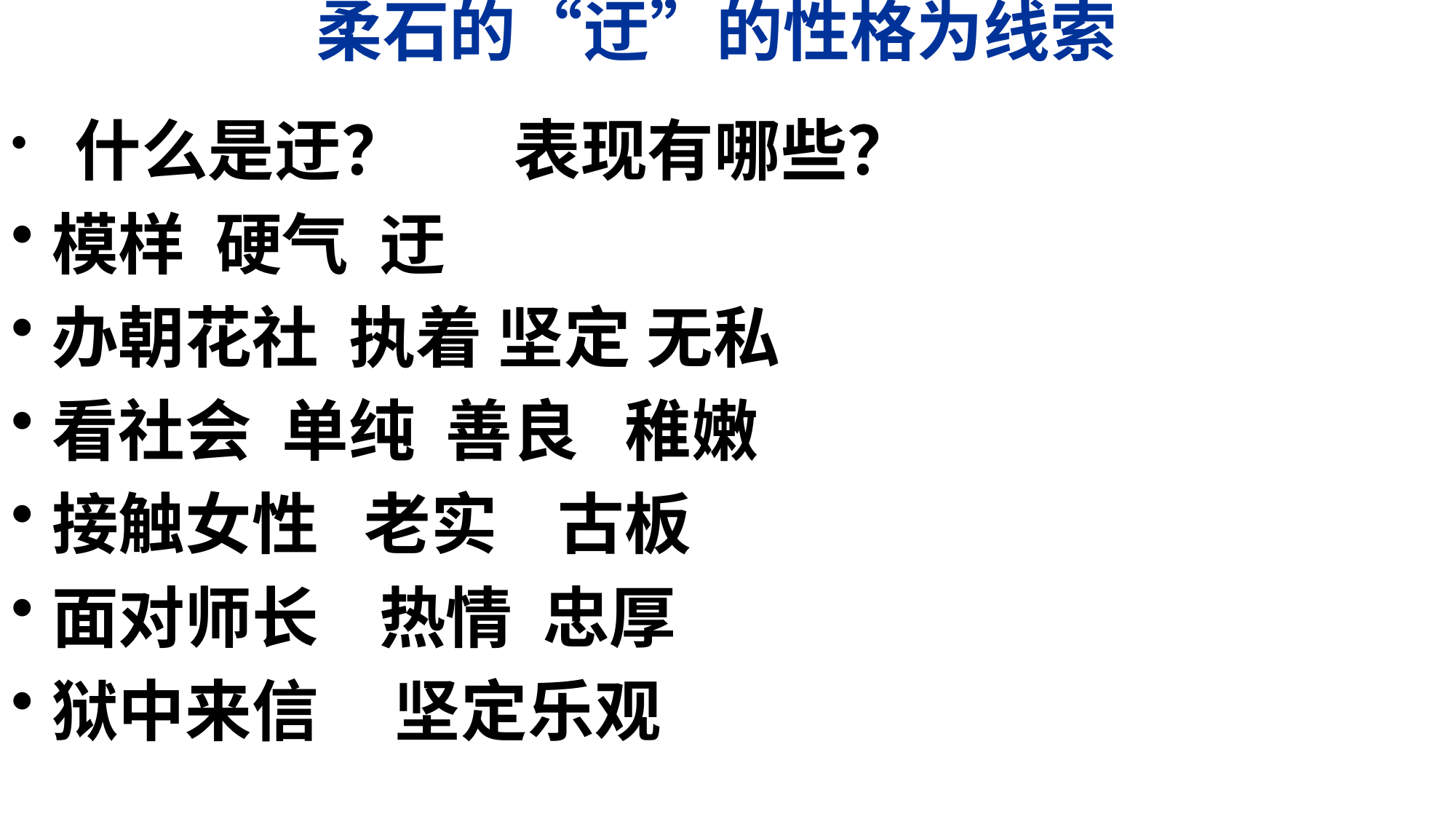

# 柔石的“迂”的性格为线索
 什么是迂？       表现有哪些？
模样  硬气  迂
办朝花社  执着 坚定 无私
看社会  单纯  善良   稚嫩
接触女性   老实    古板
面对师长    热情  忠厚
狱中来信     坚定乐观